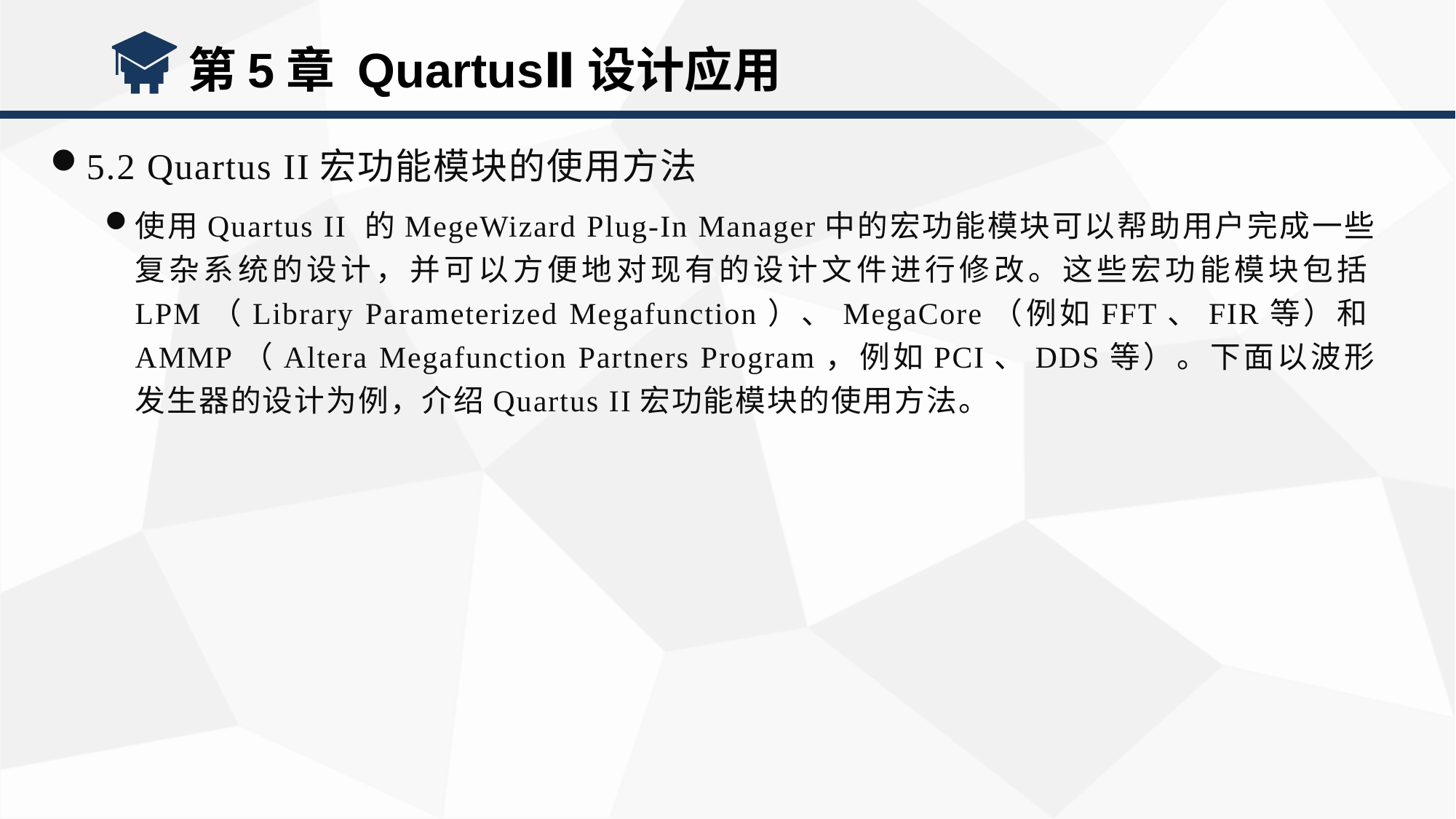

第5章 QuartusⅡ设计应用

5.2 Quartus II宏功能模块的使用方法
使用Quartus II 的MegeWizard Plug-In Manager中的宏功能模块可以帮助用户完成一些复杂系统的设计，并可以方便地对现有的设计文件进行修改。这些宏功能模块包括LPM（Library Parameterized Megafunction）、MegaCore（例如FFT、FIR等）和AMMP（Altera Megafunction Partners Program，例如PCI、DDS等）。下面以波形发生器的设计为例，介绍Quartus II宏功能模块的使用方法。